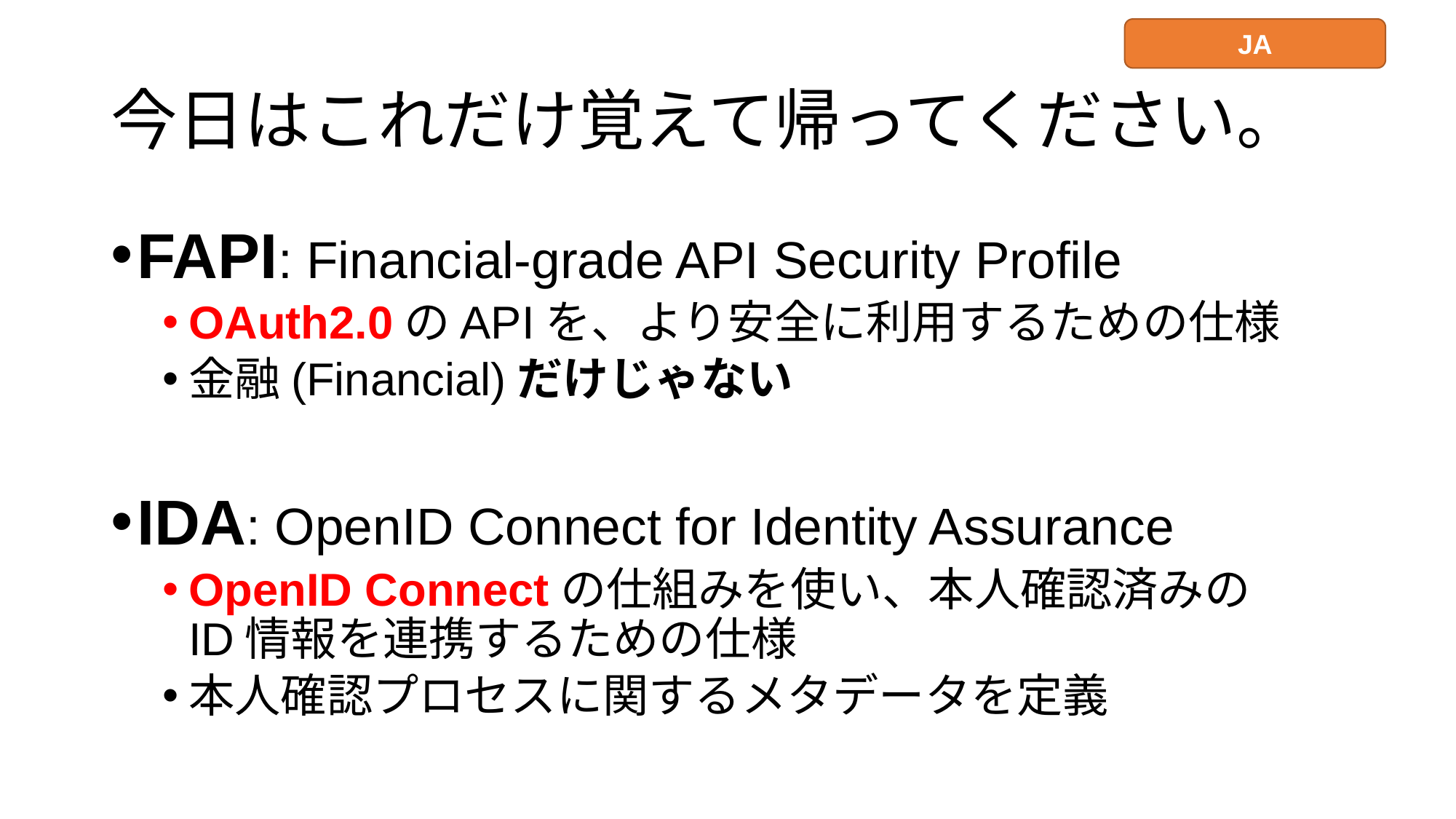

JA
# 今日はこれだけ覚えて帰ってください。
FAPI: Financial-grade API Security Profile
OAuth2.0のAPIを、より安全に利用するための仕様
金融(Financial)だけじゃない

IDA: OpenID Connect for Identity Assurance
OpenID Connectの仕組みを使い、本人確認済みの
ID情報を連携するための仕様
本人確認プロセスに関するメタデータを定義